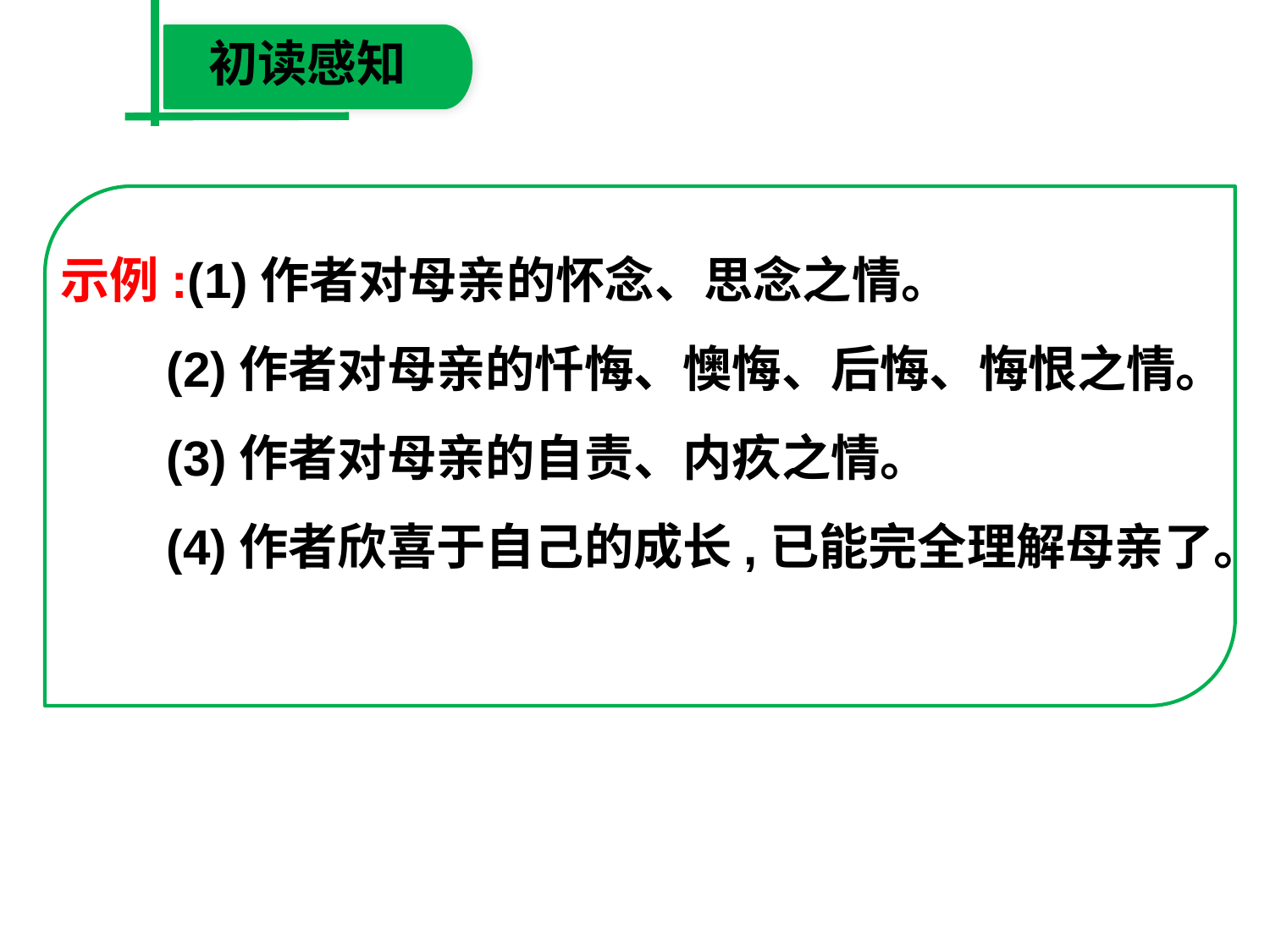

初读感知

示例:(1)作者对母亲的怀念、思念之情。
　    (2)作者对母亲的忏悔、懊悔、后悔、悔恨之情。
　    (3)作者对母亲的自责、内疚之情。
　    (4)作者欣喜于自己的成长,已能完全理解母亲了。